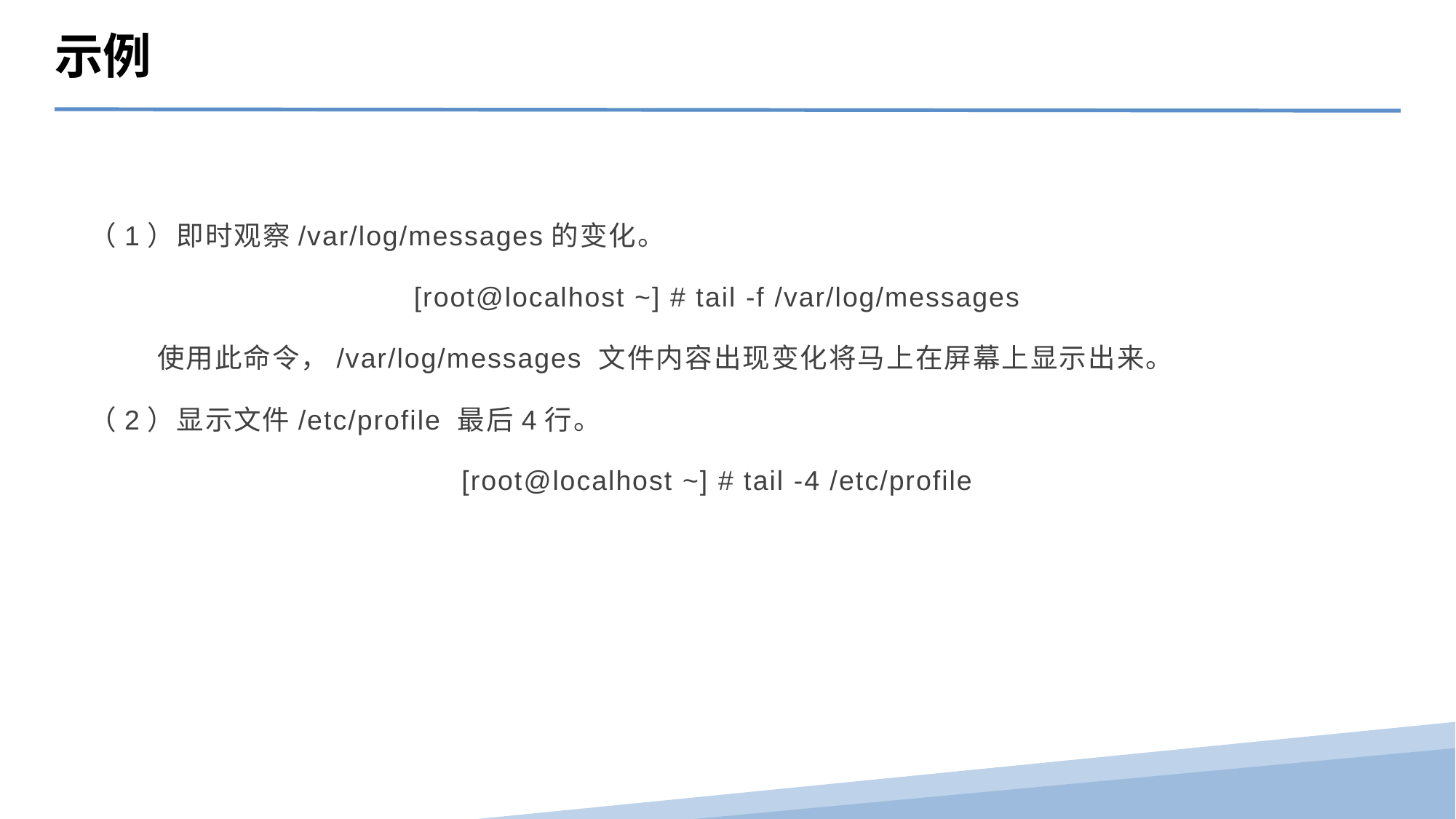

示例
（1）即时观察/var/log/messages的变化。
[root@localhost ~] # tail -f /var/log/messages
        使用此命令，/var/log/messages 文件内容出现变化将马上在屏幕上显示出来。
（2）显示文件/etc/profile 最后4行。
[root@localhost ~] # tail -4 /etc/profile